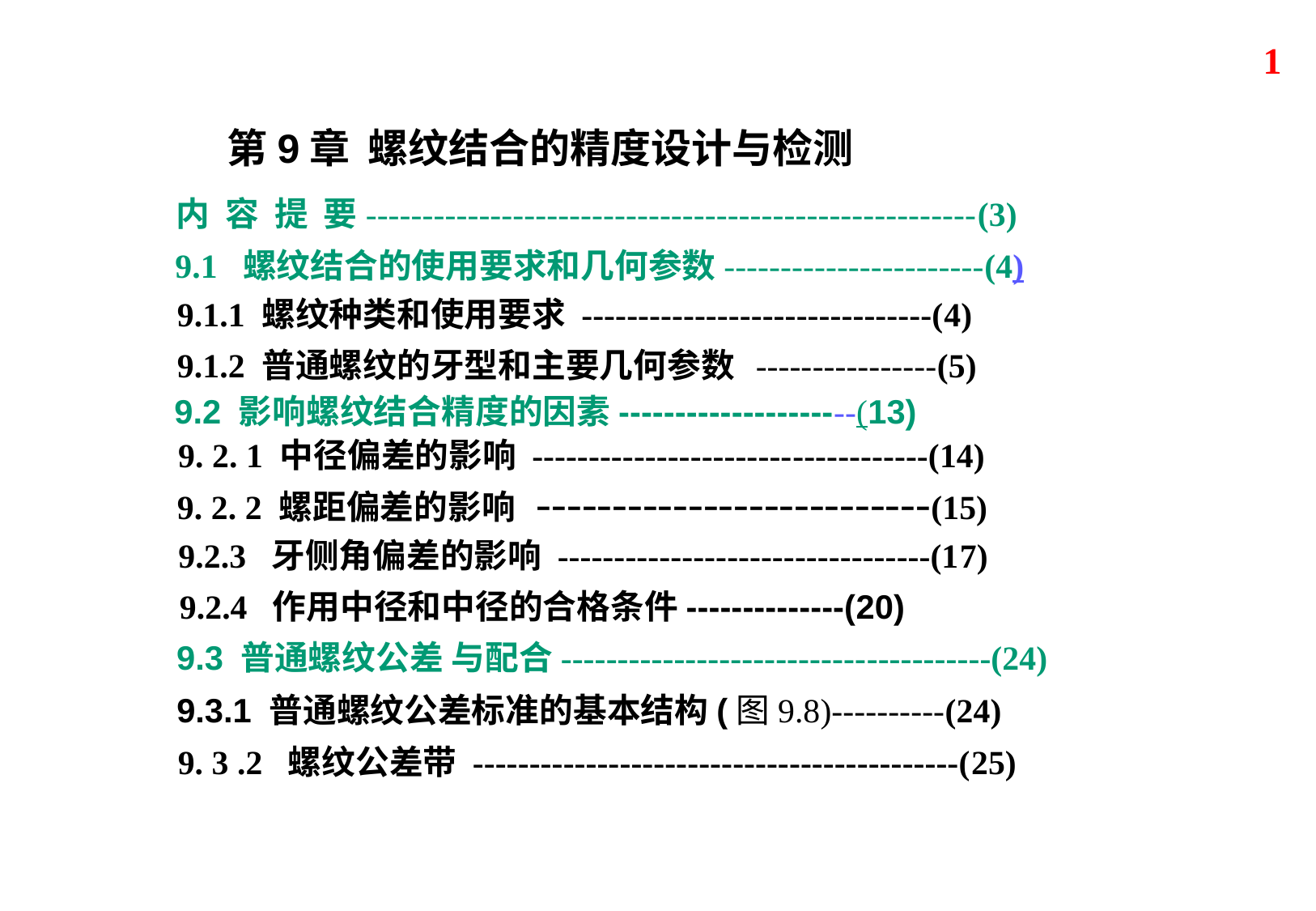

1
第9章  螺纹结合的精度设计与检测
内  容  提  要------------------------------------------------------(3)
9.1  螺纹结合的使用要求和几何参数-----------------------(4)
9.1.1 螺纹种类和使用要求 -------------------------------(4)
9.1.2 普通螺纹的牙型和主要几何参数 ----------------(5)
9.2 影响螺纹结合精度的因素---------------------(13)
9. 2. 1 中径偏差的影响 -----------------------------------(14)
9. 2. 2 螺距偏差的影响 --------------------------(15)
9.2.3  牙侧角偏差的影响 ---------------------------------(17)
9.2.4  作用中径和中径的合格条件--------------(20)
9.3 普通螺纹公差 与配合--------------------------------------(24)
9.3.1 普通螺纹公差标准的基本结构(图9.8)----------(24)
9. 3 .2  螺纹公差带 -------------------------------------------(25)